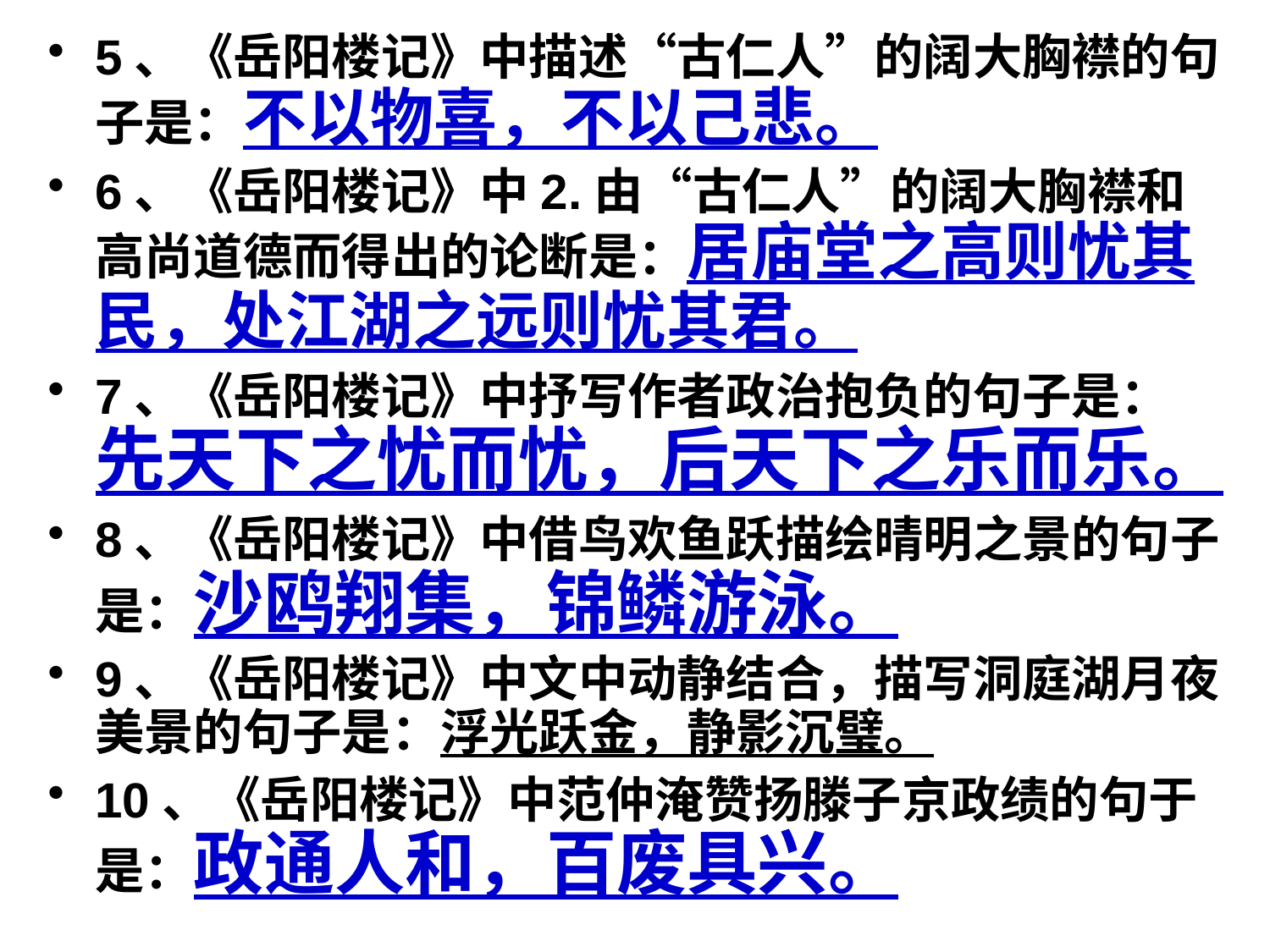

5、《岳阳楼记》中描述“古仁人”的阔大胸襟的句子是：不以物喜，不以己悲。
6、《岳阳楼记》中2.由“古仁人”的阔大胸襟和高尚道德而得出的论断是：居庙堂之高则忧其民，处江湖之远则忧其君。
7、《岳阳楼记》中抒写作者政治抱负的句子是：先天下之忧而忧，后天下之乐而乐。
8、《岳阳楼记》中借鸟欢鱼跃描绘晴明之景的句子是：沙鸥翔集，锦鳞游泳。
9、《岳阳楼记》中文中动静结合，描写洞庭湖月夜美景的句子是：浮光跃金，静影沉璧。
10、《岳阳楼记》中范仲淹赞扬滕子京政绩的句于是：政通人和，百废具兴。
#